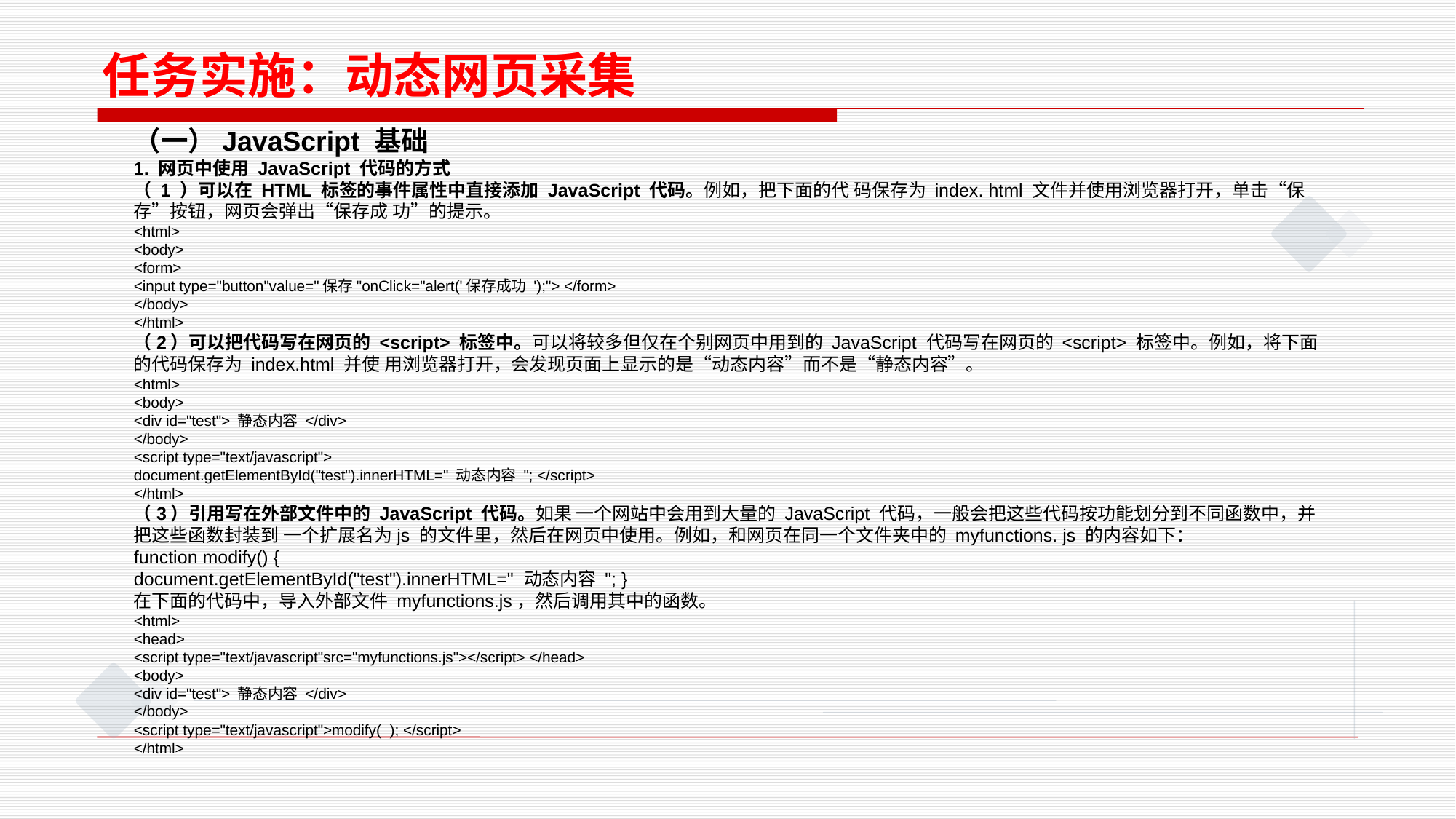

任务实施：动态网页采集
（一）JavaScript 基础
1. 网页中使用 JavaScript 代码的方式
（ 1 ）可以在 HTML 标签的事件属性中直接添加 JavaScript 代码。例如，把下面的代 码保存为 index. html 文件并使用浏览器打开，单击“保存”按钮，网页会弹出“保存成 功”的提示。
<html>
<body>
<form>
<input type="button"value="保存"onClick="alert('保存成功 ');"> </form>
</body>
</html>
（2）可以把代码写在网页的 <script> 标签中。可以将较多但仅在个别网页中用到的 JavaScript 代码写在网页的 <script> 标签中。例如，将下面的代码保存为 index.html 并使 用浏览器打开，会发现页面上显示的是“动态内容”而不是“静态内容”。
<html>
<body>
<div id="test"> 静态内容 </div>
</body>
<script type="text/javascript">
document.getElementById("test").innerHTML=" 动态内容 "; </script>
</html>
（3）引用写在外部文件中的 JavaScript 代码。如果 一个网站中会用到大量的 JavaScript 代码，一般会把这些代码按功能划分到不同函数中，并把这些函数封装到 一个扩展名为js 的文件里，然后在网页中使用。例如，和网页在同一个文件夹中的 myfunctions. js 的内容如下：
function modify() {
document.getElementById("test").innerHTML=" 动态内容 "; }
在下面的代码中，导入外部文件 myfunctions.js，然后调用其中的函数。
<html>
<head>
<script type="text/javascript"src="myfunctions.js"></script> </head>
<body>
<div id="test"> 静态内容 </div>
</body>
<script type="text/javascript">modify(  ); </script>
</html>